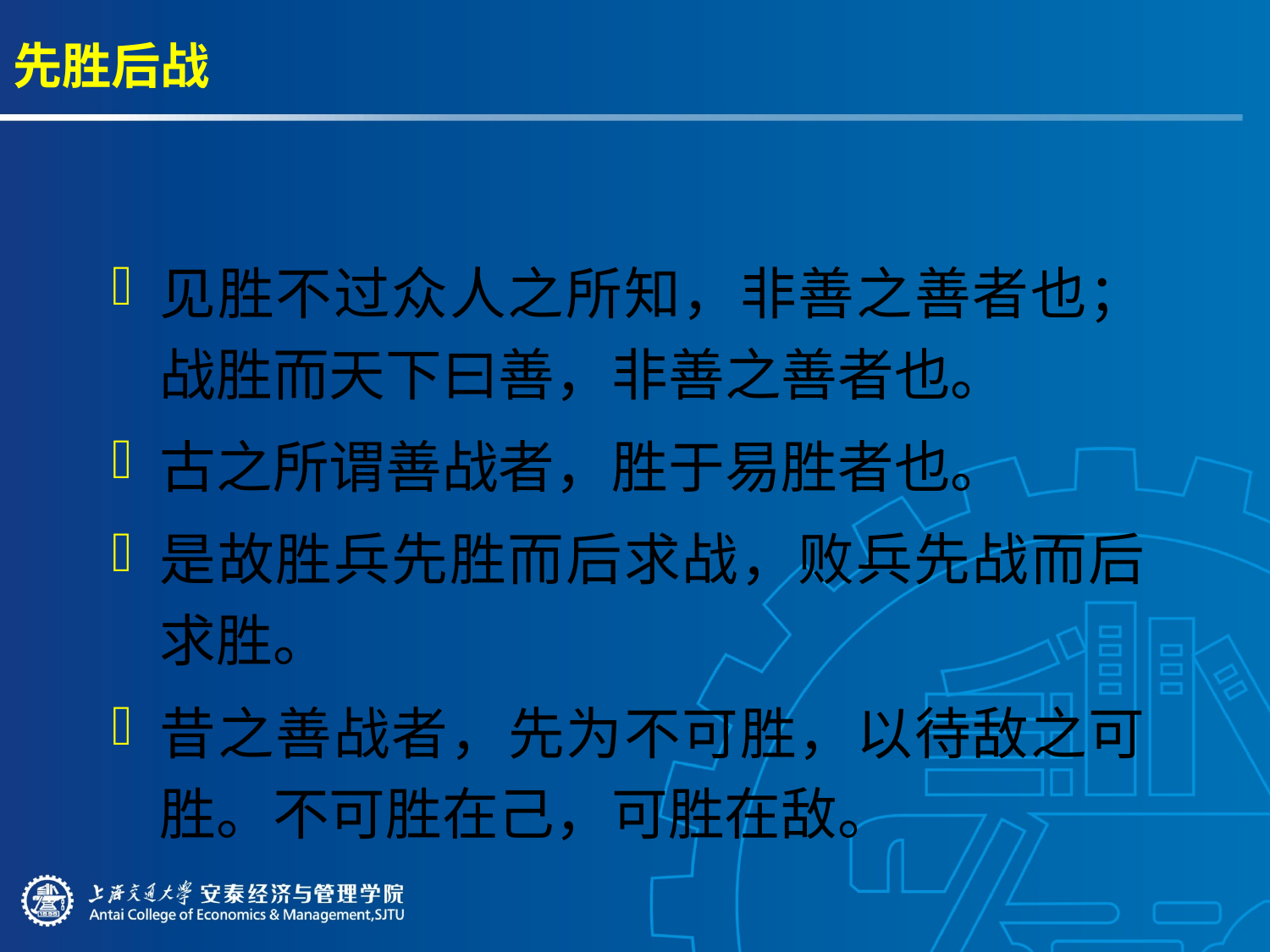

# 先胜后战
见胜不过众人之所知，非善之善者也；战胜而天下曰善，非善之善者也。
古之所谓善战者，胜于易胜者也。
是故胜兵先胜而后求战，败兵先战而后求胜。
昔之善战者，先为不可胜，以待敌之可胜。不可胜在己，可胜在敌。